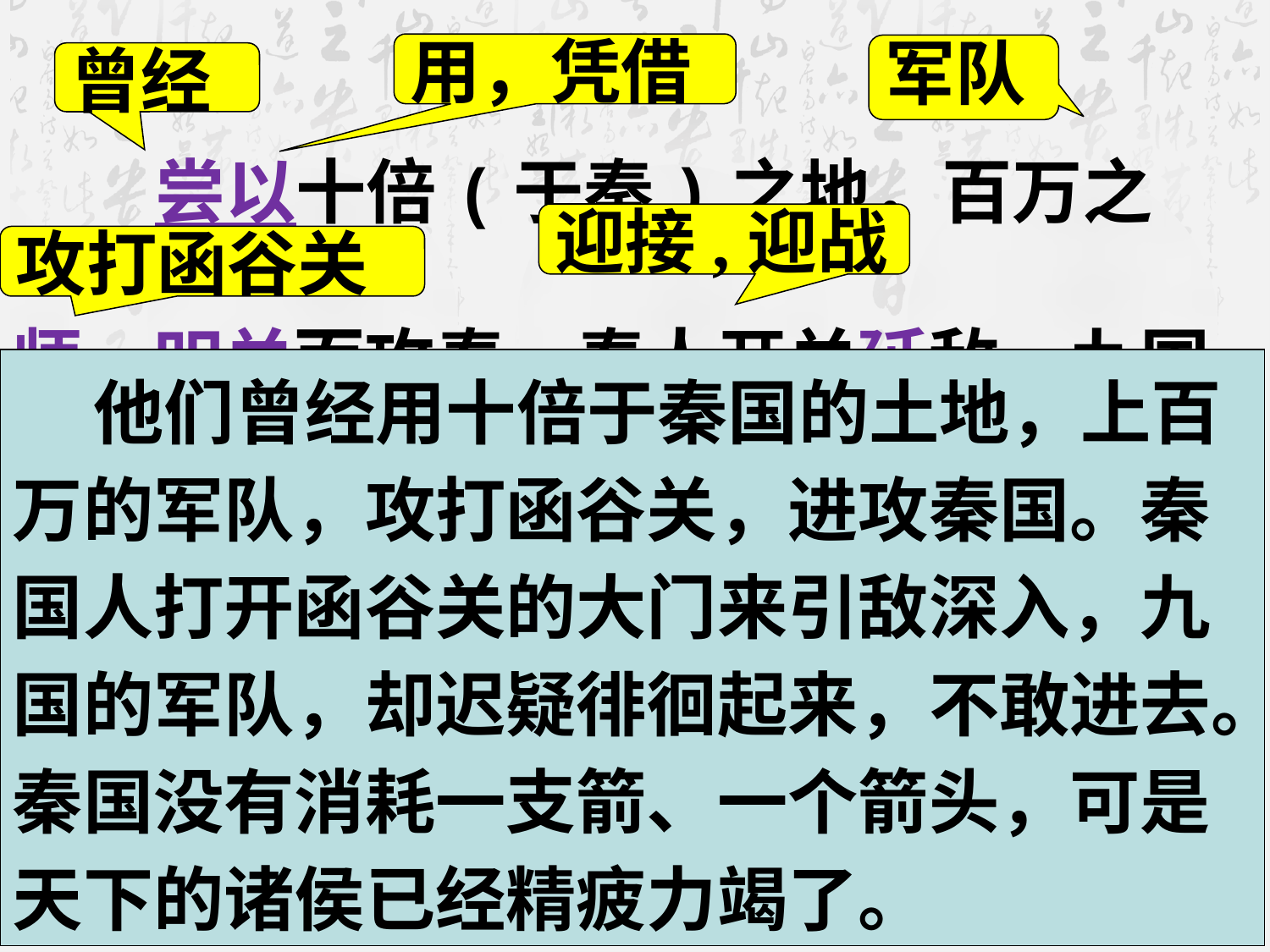

用，凭借
军队
曾经
          尝以十倍(于秦)之地，百万之师，叩关而攻秦。秦人开关延敌，九国之师，逡巡而不敢进。秦无亡矢遗镞之费，而天下诸侯已困矣。
迎接,迎战
攻打函谷关
    他们曾经用十倍于秦国的土地，上百万的军队，攻打函谷关，进攻秦国。秦国人打开函谷关的大门来引敌深入，九国的军队，却迟疑徘徊起来，不敢进去。秦国没有消耗一支箭、一个箭头，可是天下的诸侯已经精疲力竭了。
有顾虑而徘徊不进
表轻微转折

困厄不堪、精疲力竭
耗费